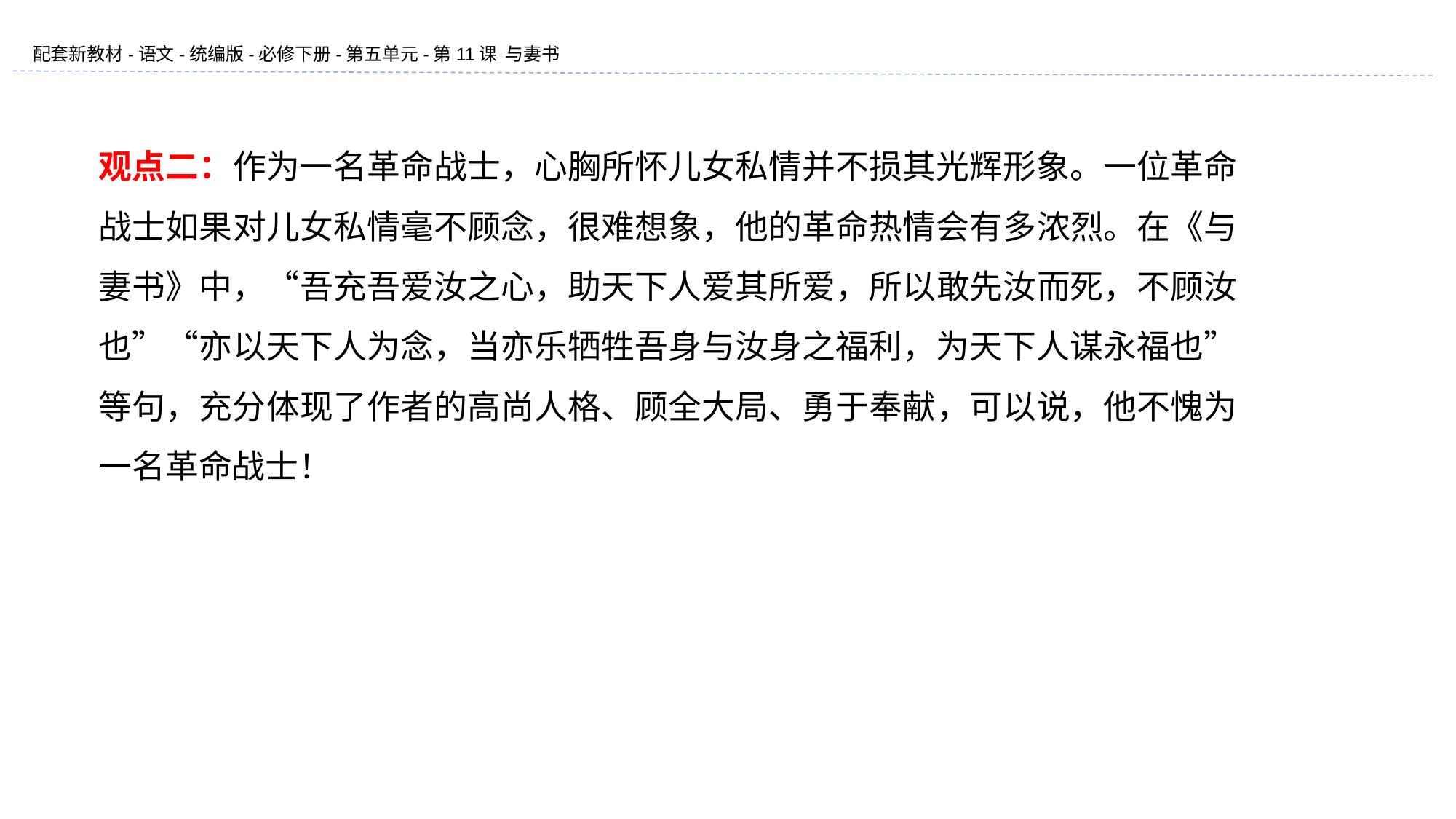

观点二：作为一名革命战士，心胸所怀儿女私情并不损其光辉形象。一位革命战士如果对儿女私情毫不顾念，很难想象，他的革命热情会有多浓烈。在《与妻书》中，“吾充吾爱汝之心，助天下人爱其所爱，所以敢先汝而死，不顾汝也”“亦以天下人为念，当亦乐牺牲吾身与汝身之福利，为天下人谋永福也”等句，充分体现了作者的高尚人格、顾全大局、勇于奉献，可以说，他不愧为一名革命战士！